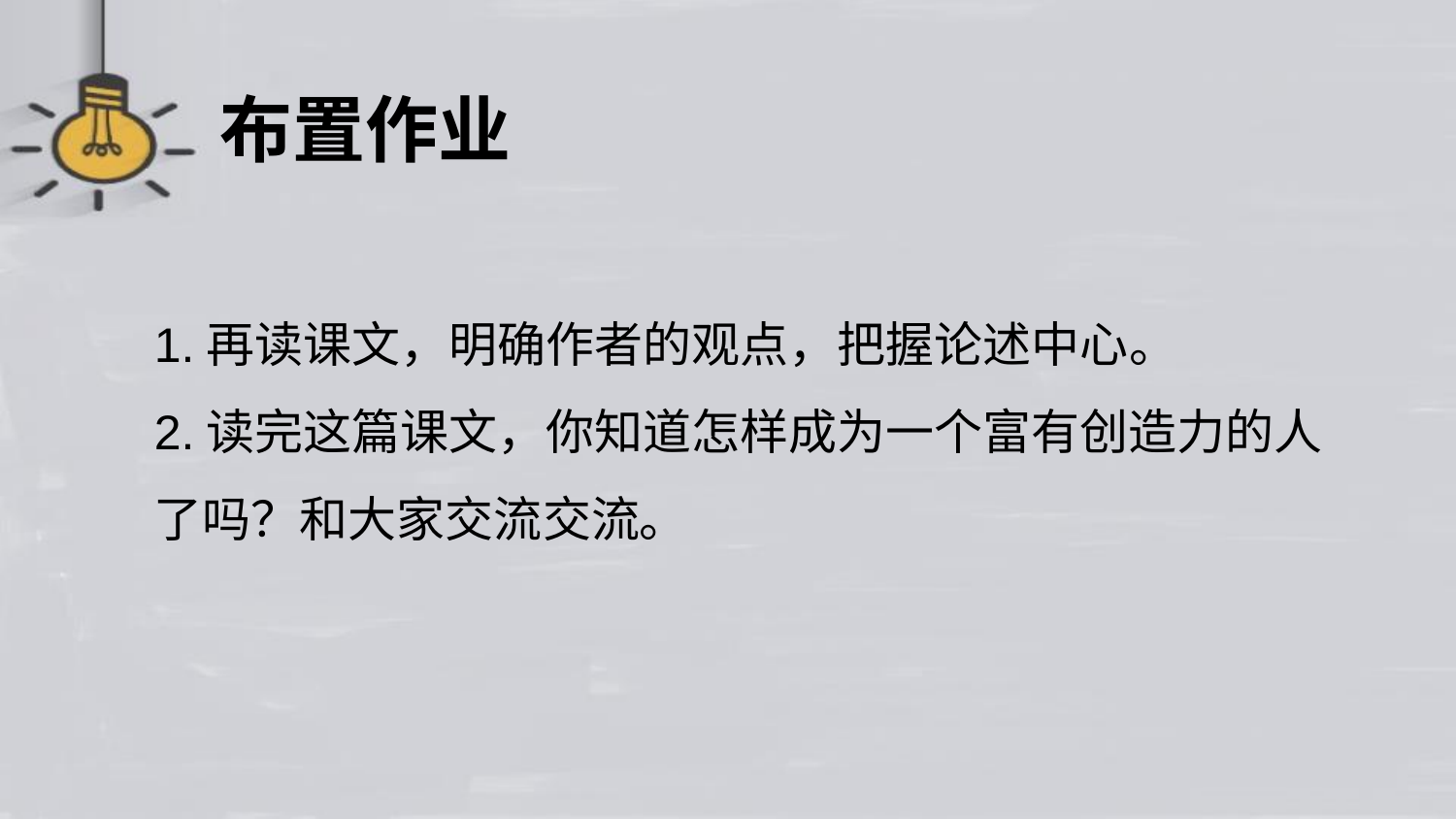

布置作业
1.再读课文，明确作者的观点，把握论述中心。
2.读完这篇课文，你知道怎样成为一个富有创造力的人了吗？和大家交流交流。